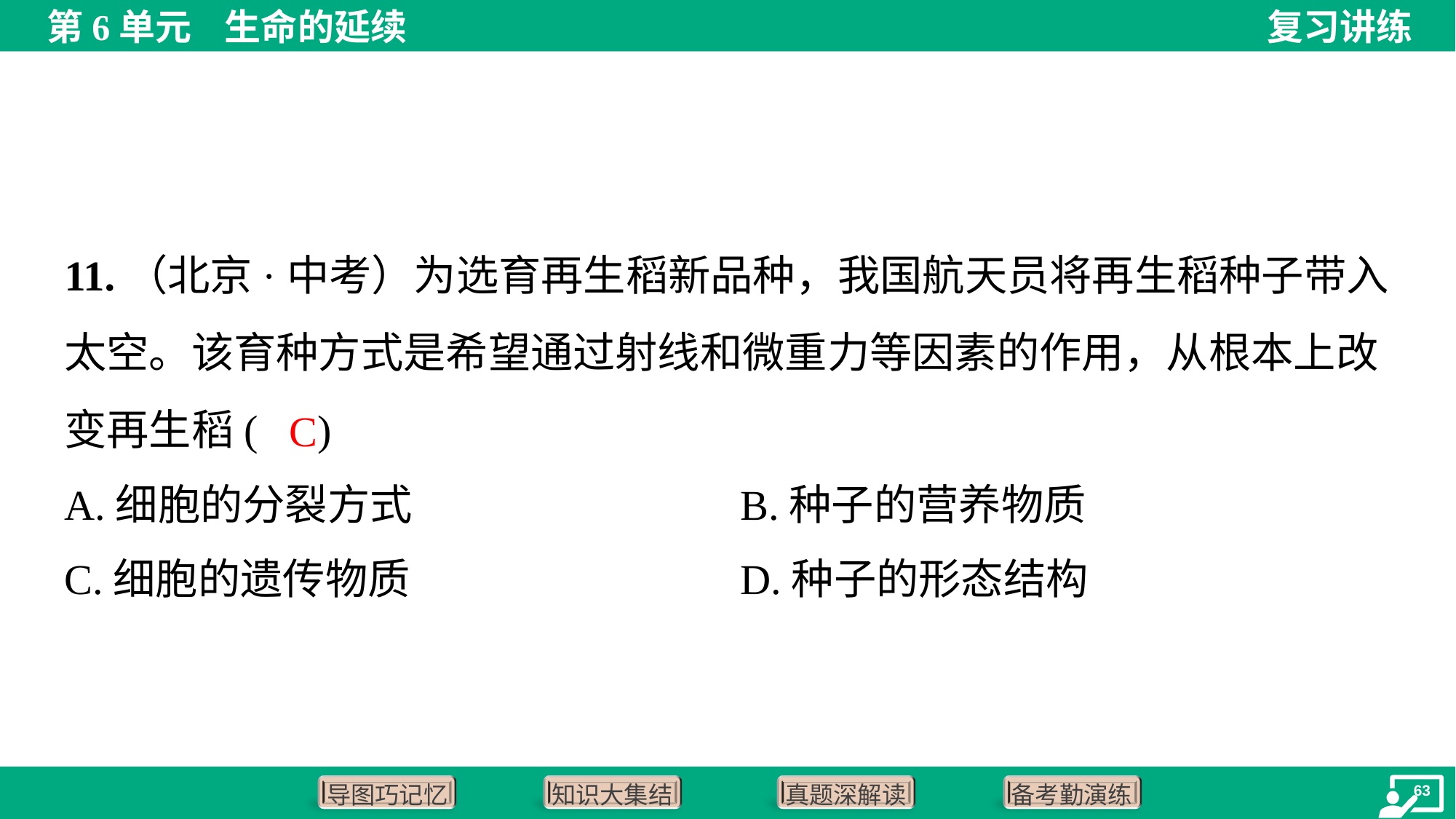

11.（北京·中考）为选育再生稻新品种，我国航天员将再生稻种子带入太空。该育种方式是希望通过射线和微重力等因素的作用，从根本上改变再生稻(     )
C
A.细胞的分裂方式	B.种子的营养物质
C.细胞的遗传物质	D.种子的形态结构